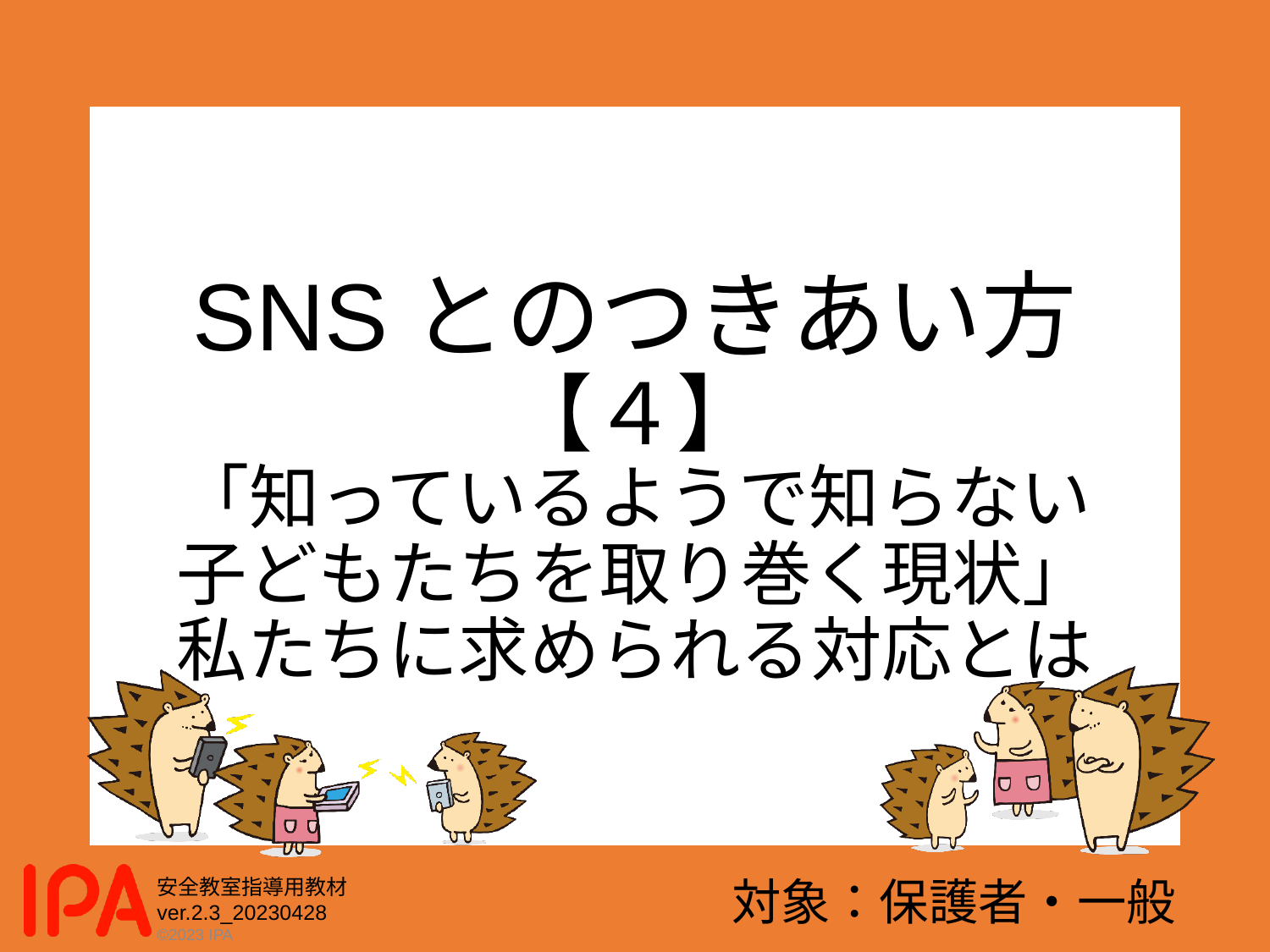

# SNSとのつきあい方【４】 「知っているようで知らない 子どもたちを取り巻く現状」 私たちに求められる対応とは
対象：保護者・一般